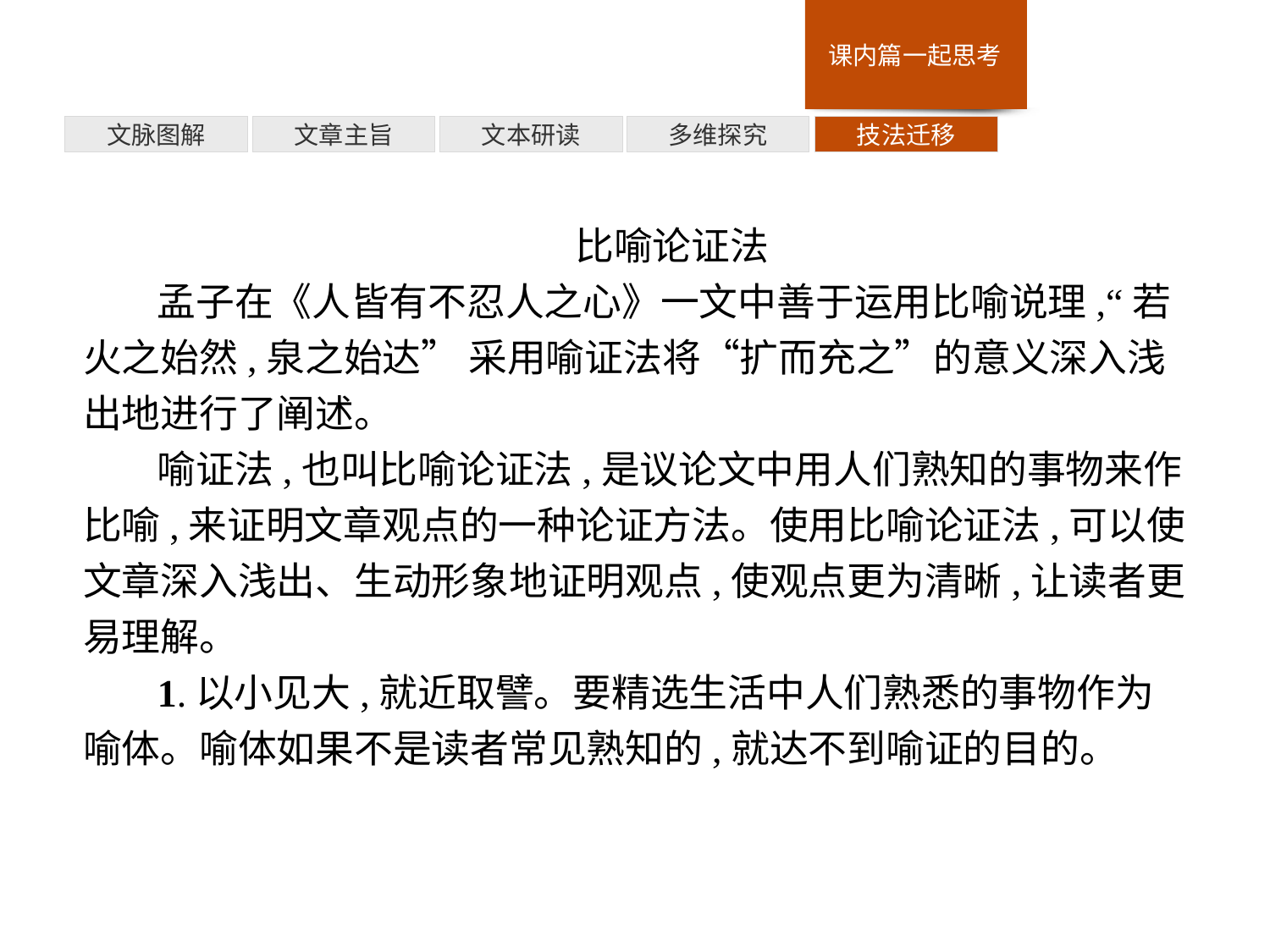

技法迁移
多维探究
文本研读
文章主旨
文脉图解
比喻论证法
孟子在《人皆有不忍人之心》一文中善于运用比喻说理,“若火之始然,泉之始达” 采用喻证法将“扩而充之”的意义深入浅出地进行了阐述。
喻证法,也叫比喻论证法,是议论文中用人们熟知的事物来作比喻,来证明文章观点的一种论证方法。使用比喻论证法,可以使文章深入浅出、生动形象地证明观点,使观点更为清晰,让读者更易理解。
1.以小见大,就近取譬。要精选生活中人们熟悉的事物作为喻体。喻体如果不是读者常见熟知的,就达不到喻证的目的。